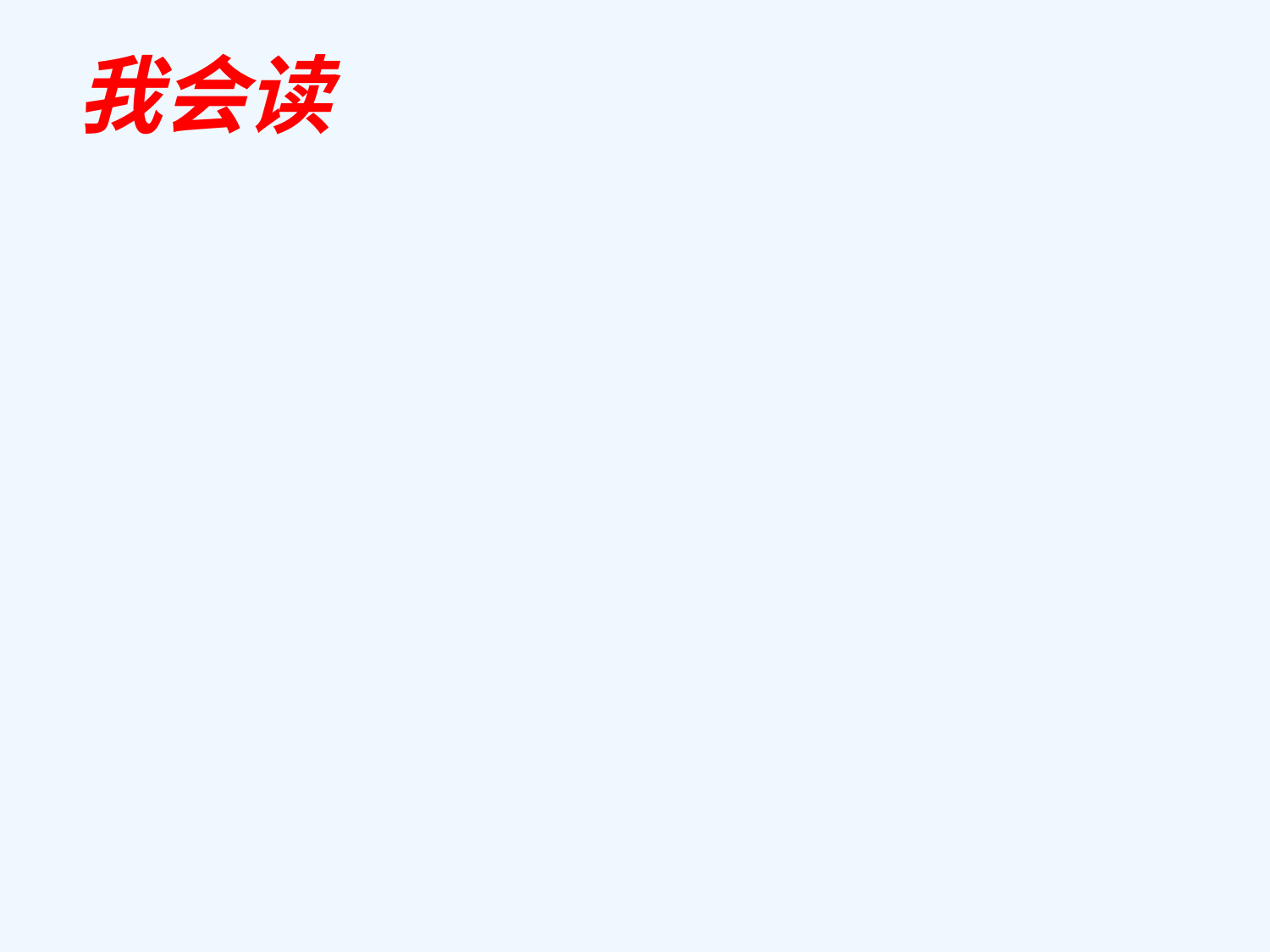

我会读
猴子    捧着    满足
掰玉米  摘桃子  结果子
扔桃子  追兔子  抱西瓜
扛玉米  蹦蹦跳跳